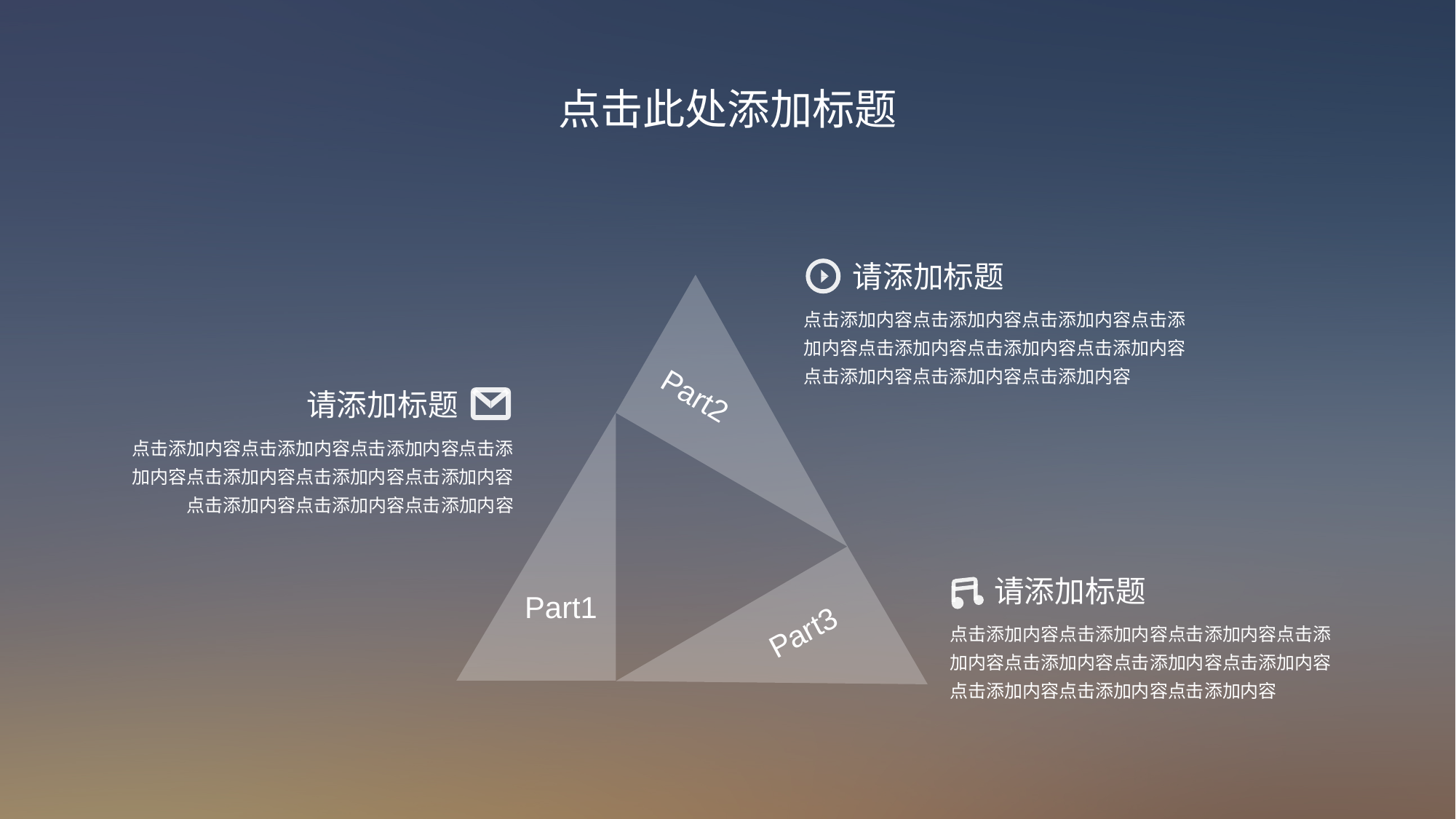

点击此处添加标题
请添加标题

点击添加内容点击添加内容点击添加内容点击添加内容点击添加内容点击添加内容点击添加内容点击添加内容点击添加内容点击添加内容

Part2
请添加标题

点击添加内容点击添加内容点击添加内容点击添加内容点击添加内容点击添加内容点击添加内容点击添加内容点击添加内容点击添加内容

请添加标题

Part1

Part3
点击添加内容点击添加内容点击添加内容点击添加内容点击添加内容点击添加内容点击添加内容点击添加内容点击添加内容点击添加内容